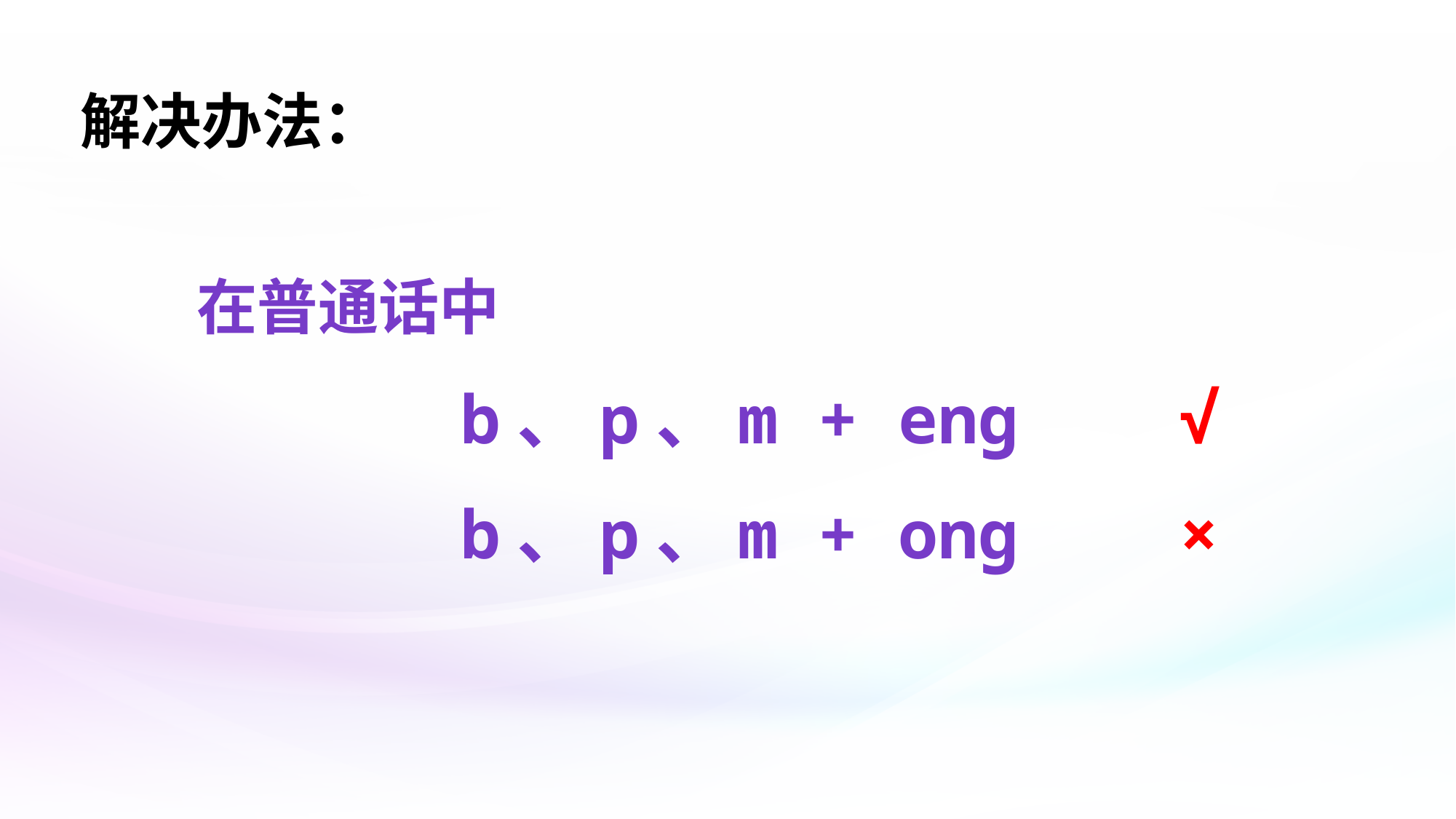

# 解决办法：
   在普通话中
        b、p、m + eng    √
        b、p、m + onɡ    ×